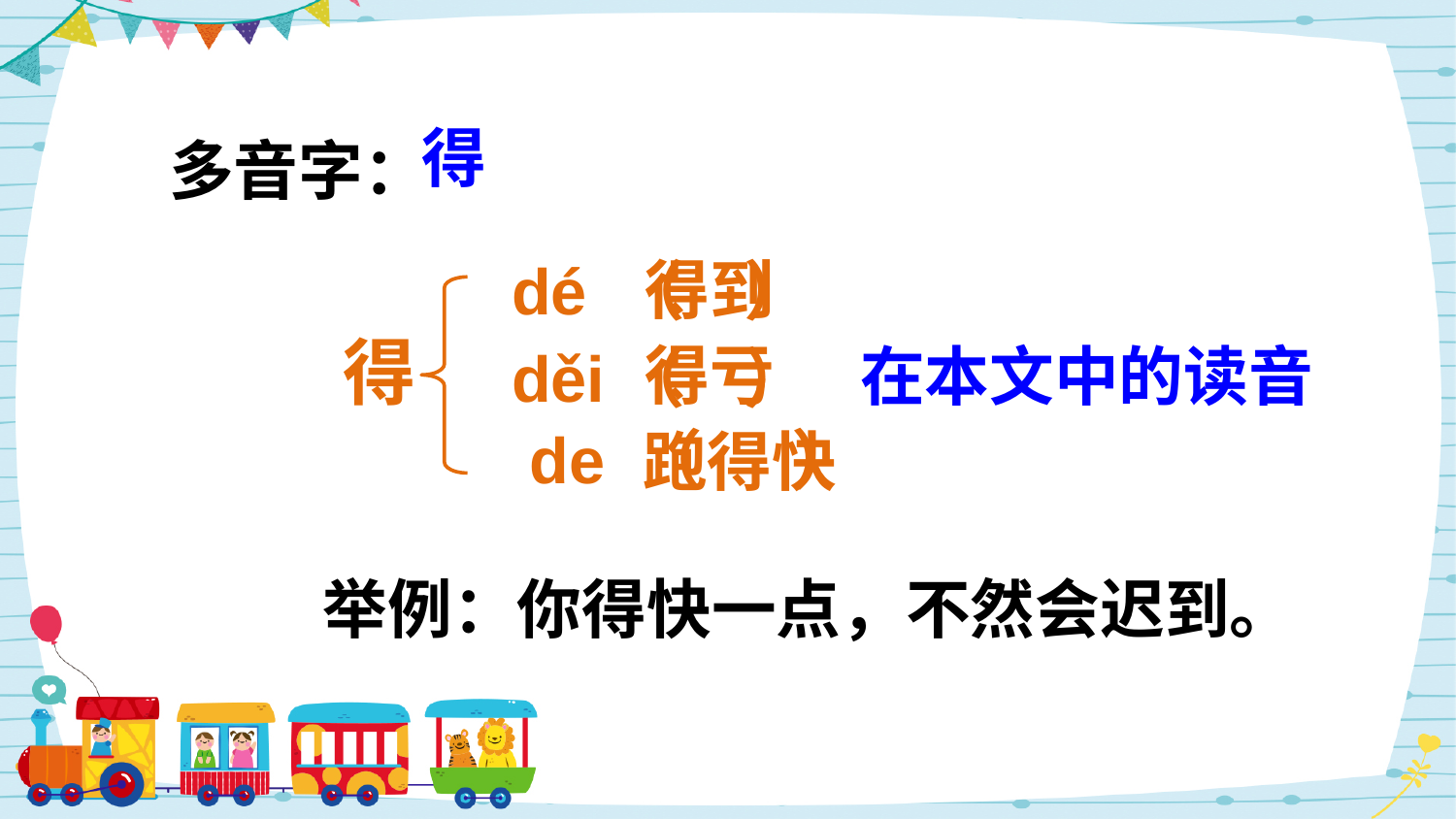

多音字：
得
得到
dé （    ）

得
得亏
在本文中的读音
děi（    ）
跑得快
de （      ）
举例：你得快一点，不然会迟到。